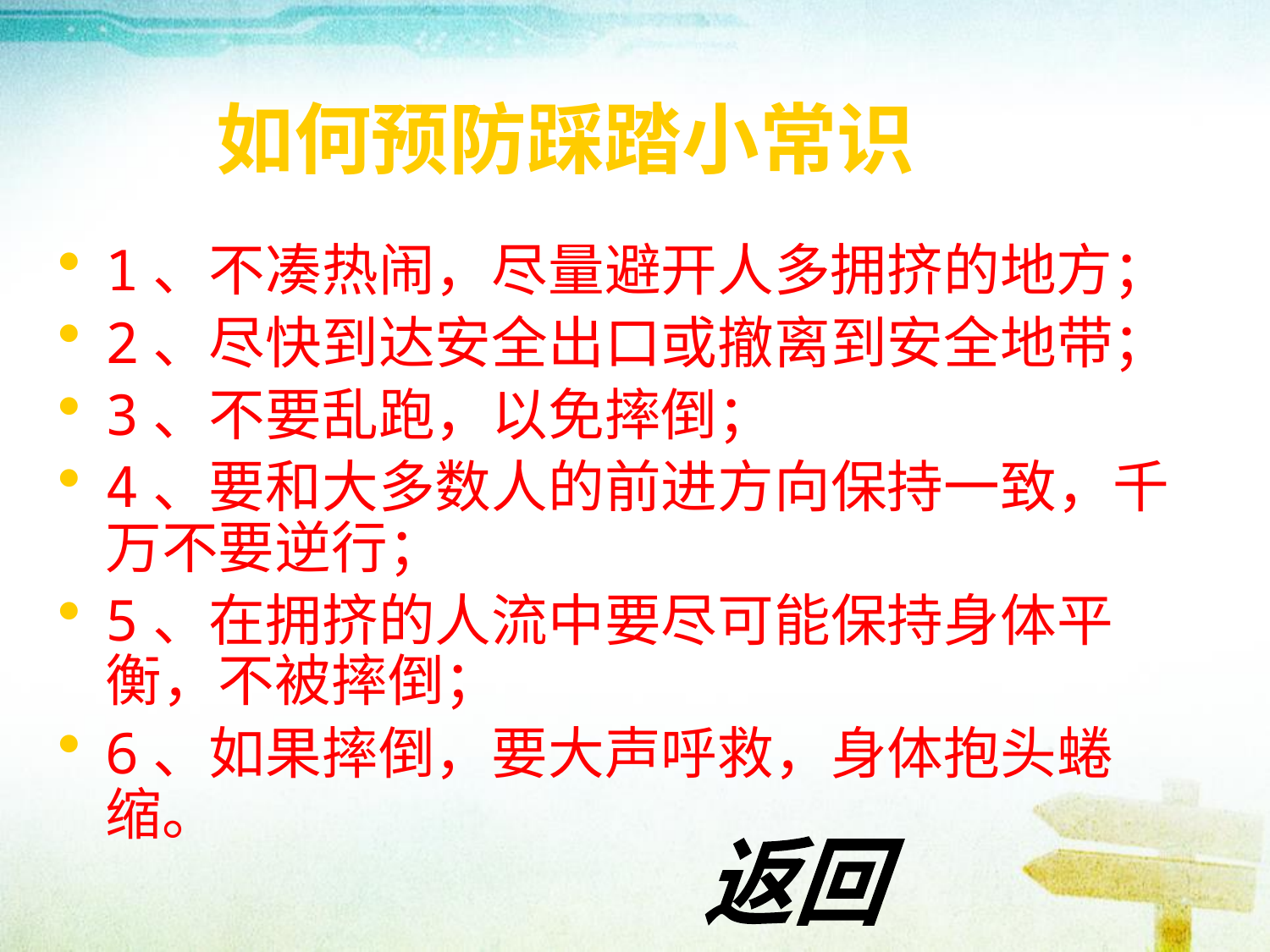

# 如何预防踩踏小常识
1、不凑热闹，尽量避开人多拥挤的地方；
2、尽快到达安全出口或撤离到安全地带；
3、不要乱跑，以免摔倒；
4、要和大多数人的前进方向保持一致，千万不要逆行；
5、在拥挤的人流中要尽可能保持身体平衡，不被摔倒；
6、如果摔倒，要大声呼救，身体抱头蜷缩。
返回